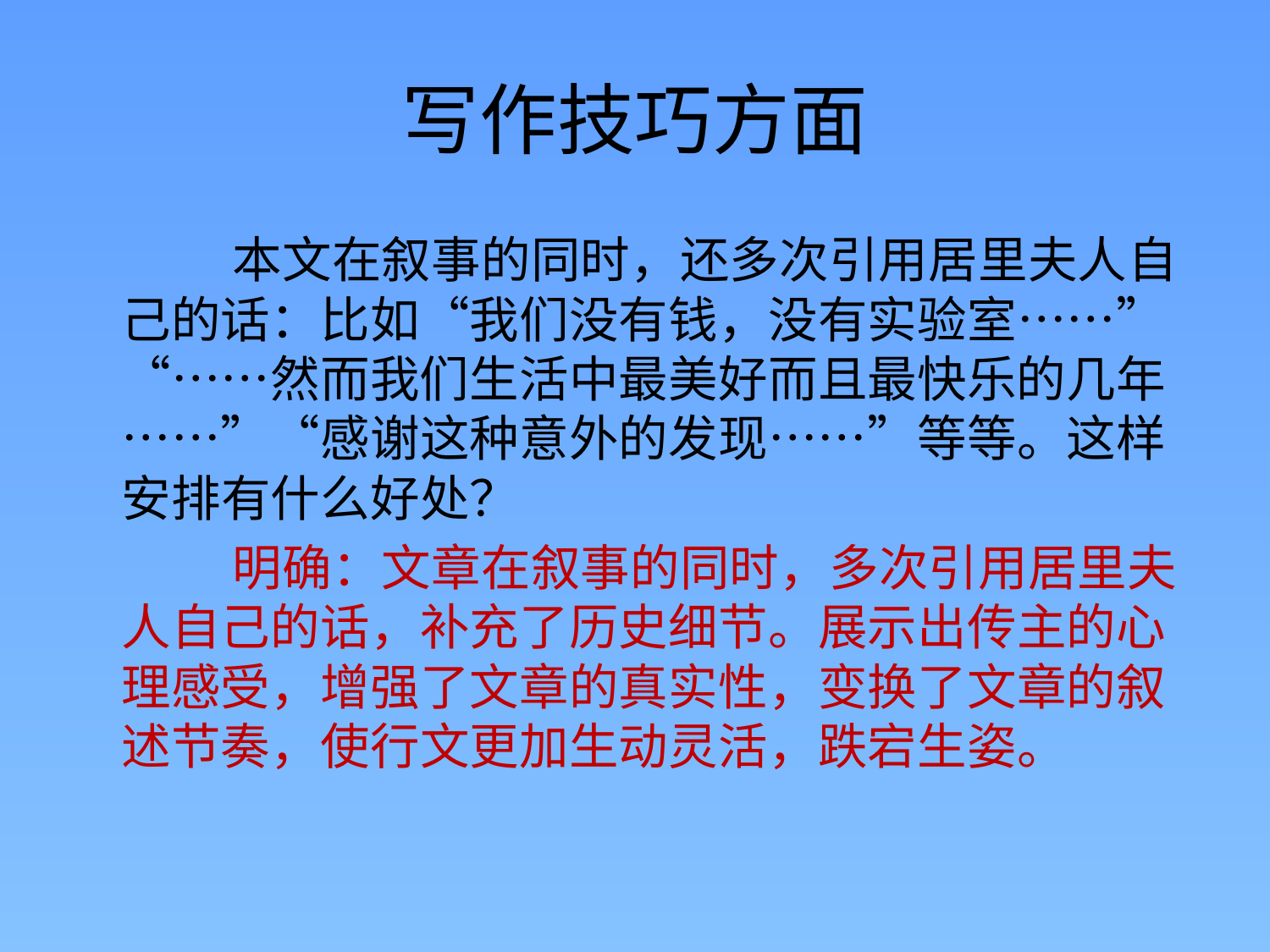

# 写作技巧方面
             本文在叙事的同时，还多次引用居里夫人自己的话：比如“我们没有钱，没有实验室……”“……然而我们生活中最美好而且最快乐的几年……”“感谢这种意外的发现……”等等。这样安排有什么好处？
             明确：文章在叙事的同时，多次引用居里夫人自己的话，补充了历史细节。展示出传主的心理感受，增强了文章的真实性，变换了文章的叙述节奏，使行文更加生动灵活，跌宕生姿。